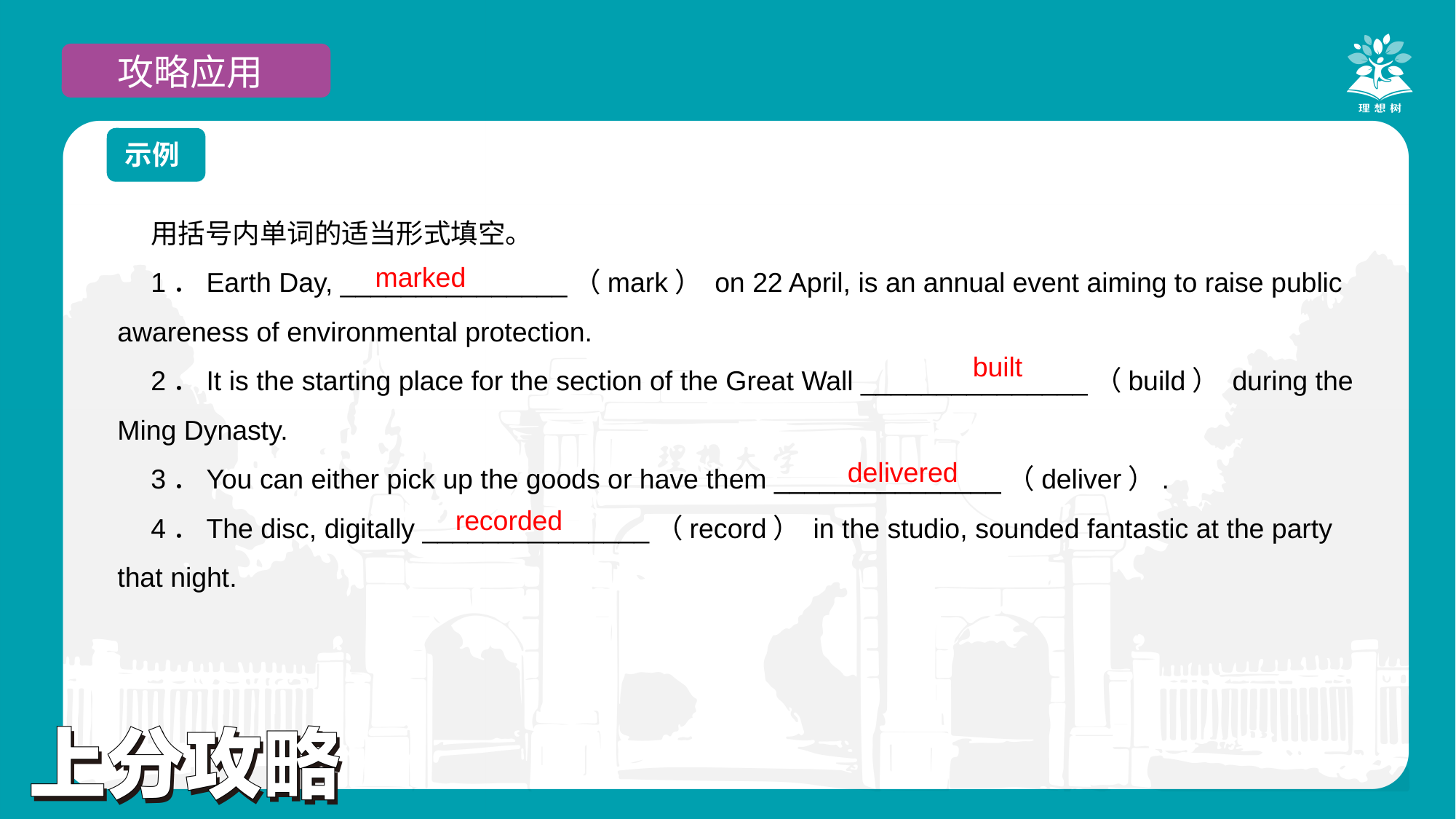

攻略应用

示例
用括号内单词的适当形式填空。
1．Earth Day, _______________（mark） on 22 April, is an annual event aiming to raise public awareness of environmental protection.
2．It is the starting place for the section of the Great Wall _______________（build） during the Ming Dynasty.
3．You can either pick up the goods or have them _______________（deliver）.
4．The disc, digitally _______________（record） in the studio, sounded fantastic at the party that night.
marked
built
delivered
recorded